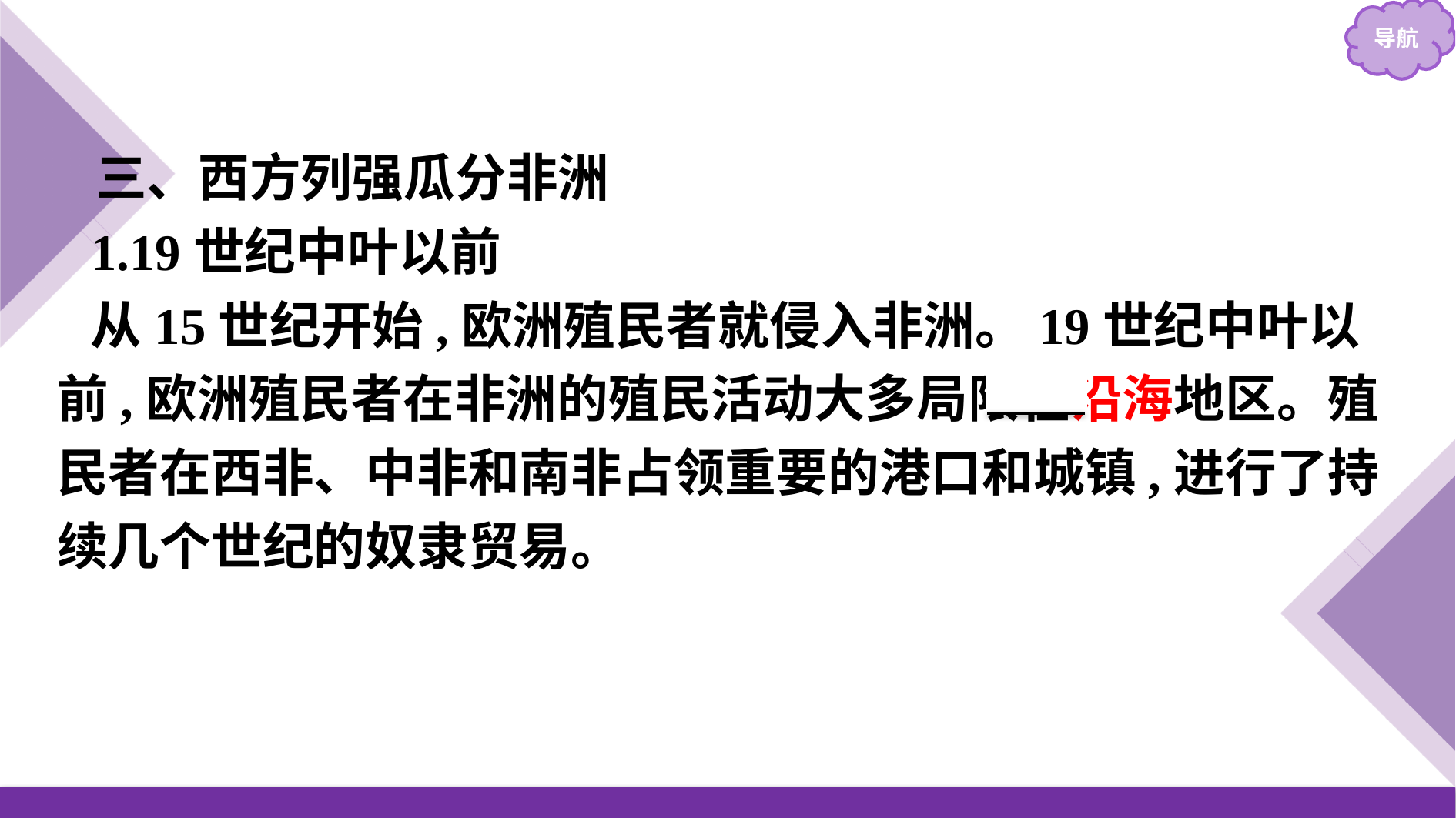

三、西方列强瓜分非洲
1.19世纪中叶以前
从15世纪开始,欧洲殖民者就侵入非洲。19世纪中叶以前,欧洲殖民者在非洲的殖民活动大多局限在沿海地区。殖民者在西非、中非和南非占领重要的港口和城镇,进行了持续几个世纪的奴隶贸易。